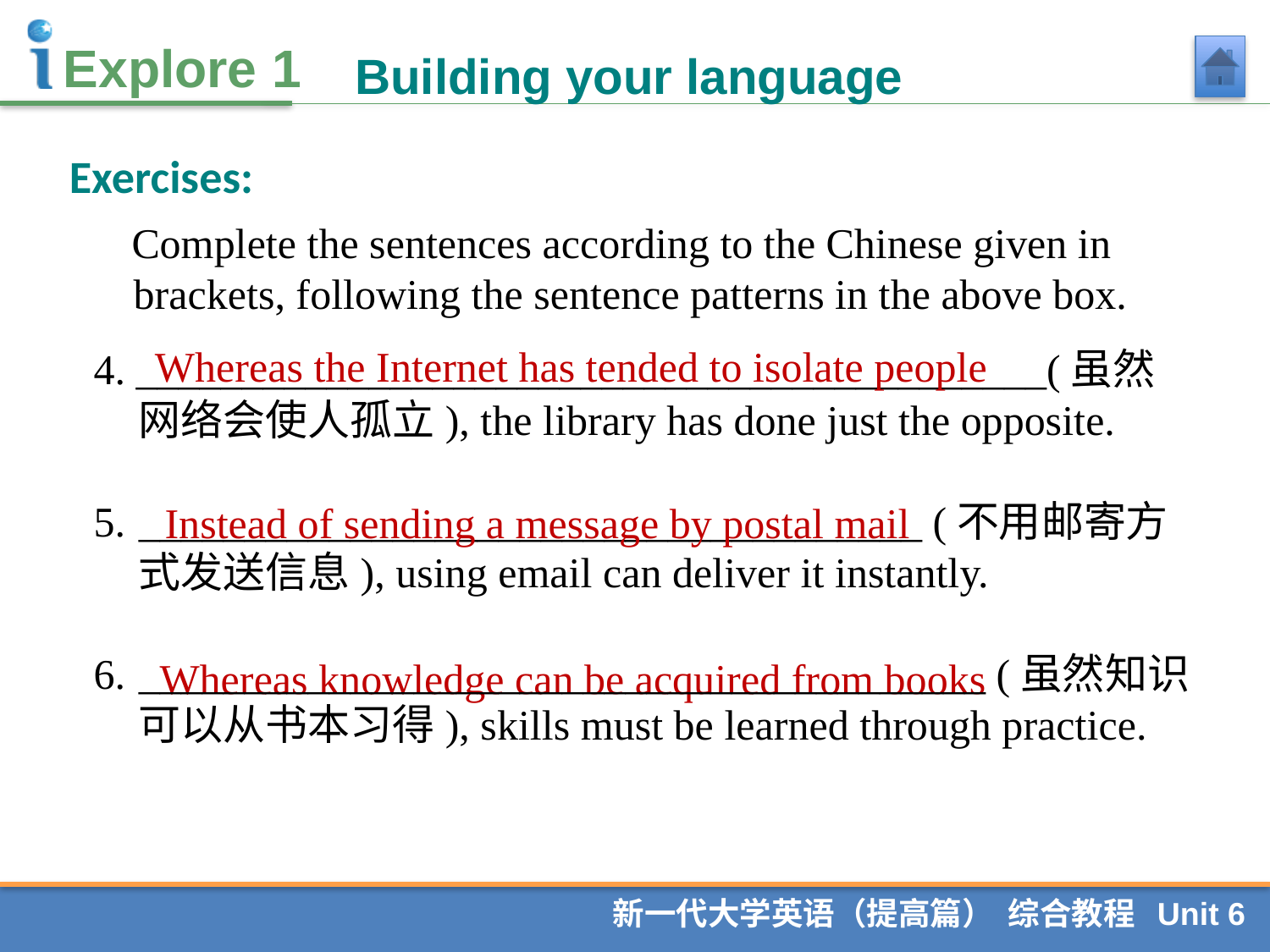

Building your language
Exercises:
    Complete the sentences according to the Chinese given in brackets, following the sentence patterns in the above box.
Whereas the Internet has tended to isolate people
4. ___________________________________________(虽然网络会使人孤立), the library has done just the opposite.

_____________________________________ (不用邮寄方式发送信息), using email can deliver it instantly.

6.	________________________________________ (虽然知识可以从书本习得), skills must be learned through practice.
Instead of sending a message by postal mail
 Whereas knowledge can be acquired from books